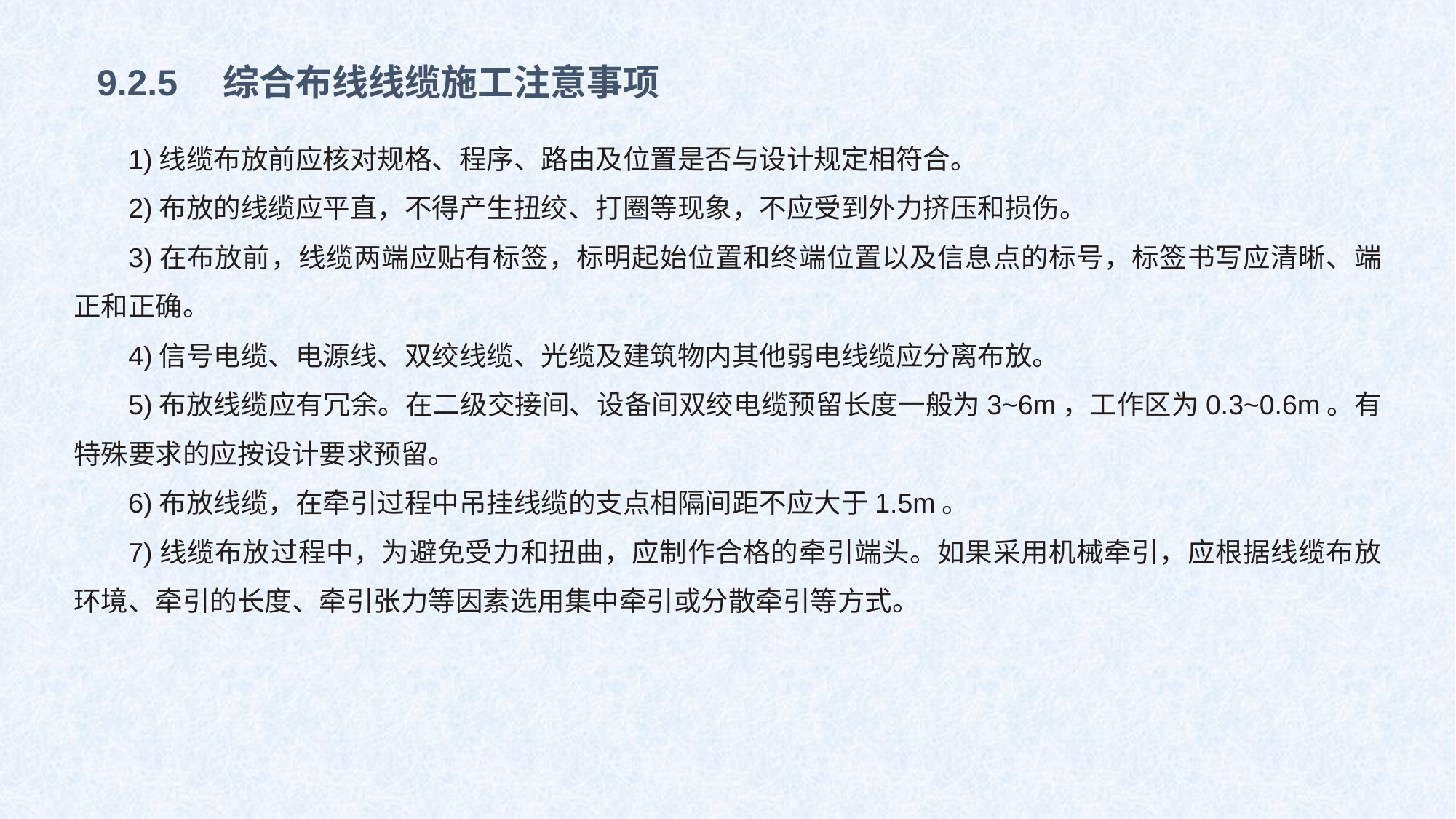

9.2.5　综合布线线缆施工注意事项
1)线缆布放前应核对规格、程序、路由及位置是否与设计规定相符合。
2)布放的线缆应平直，不得产生扭绞、打圈等现象，不应受到外力挤压和损伤。
3)在布放前，线缆两端应贴有标签，标明起始位置和终端位置以及信息点的标号，标签书写应清晰、端正和正确。
4)信号电缆、电源线、双绞线缆、光缆及建筑物内其他弱电线缆应分离布放。
5)布放线缆应有冗余。在二级交接间、设备间双绞电缆预留长度一般为3~6m，工作区为0.3~0.6m。有特殊要求的应按设计要求预留。
6)布放线缆，在牵引过程中吊挂线缆的支点相隔间距不应大于1.5m。
7)线缆布放过程中，为避免受力和扭曲，应制作合格的牵引端头。如果采用机械牵引，应根据线缆布放环境、牵引的长度、牵引张力等因素选用集中牵引或分散牵引等方式。